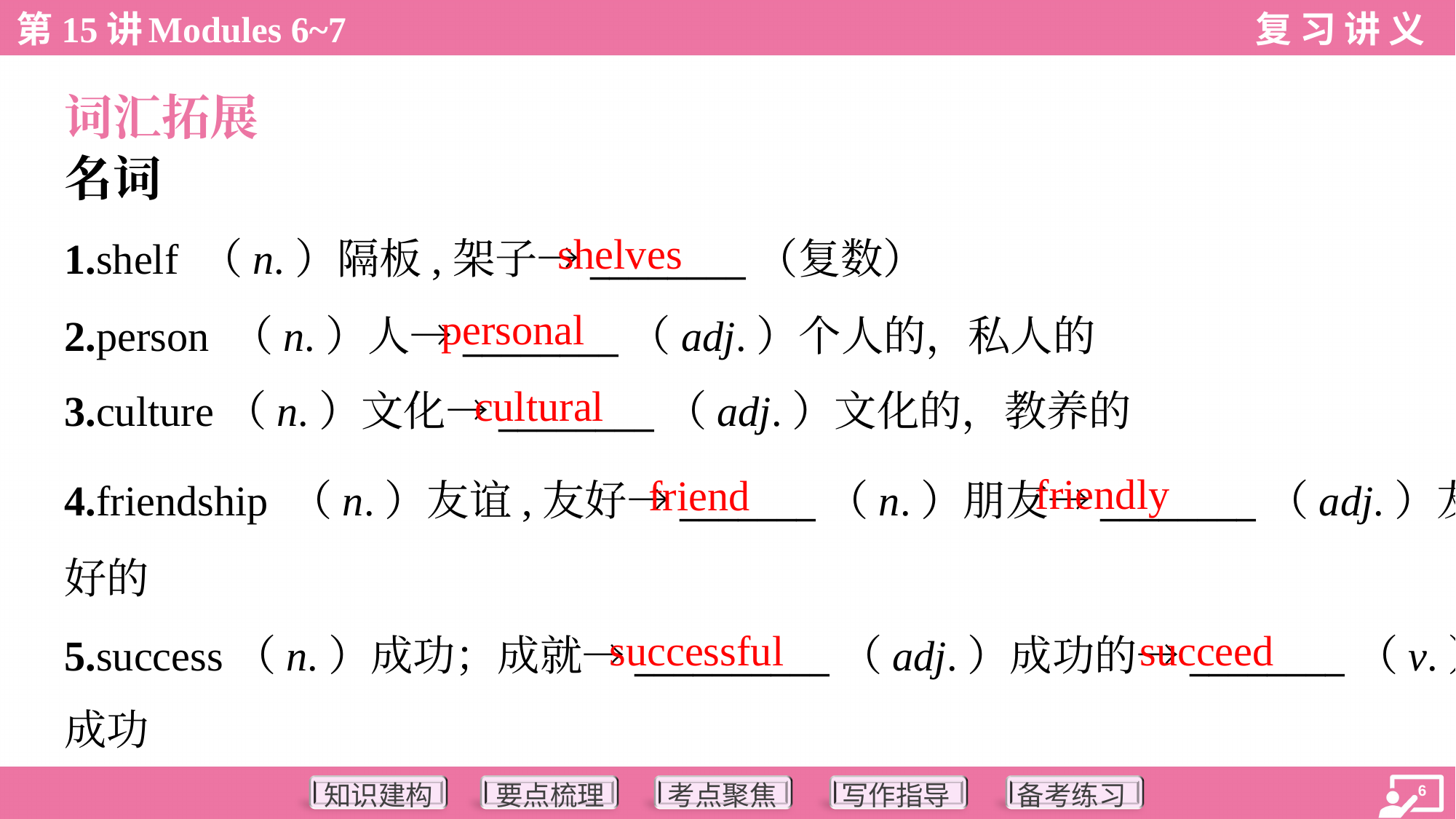

词汇拓展
名词
shelves
1.shelf （n.）隔板,架子→________（复数）
2.person （n.）人→________（adj.）个人的，私人的
3.culture（n.）文化→________（adj.）文化的，教养的
personal
cultural
friendly
friend
4.friendship （n.）友谊,友好→_______（n.）朋友→________（adj.）友
好的
5.success（n.）成功；成就→__________（adj.）成功的→________（v.）
成功
successful
succeed